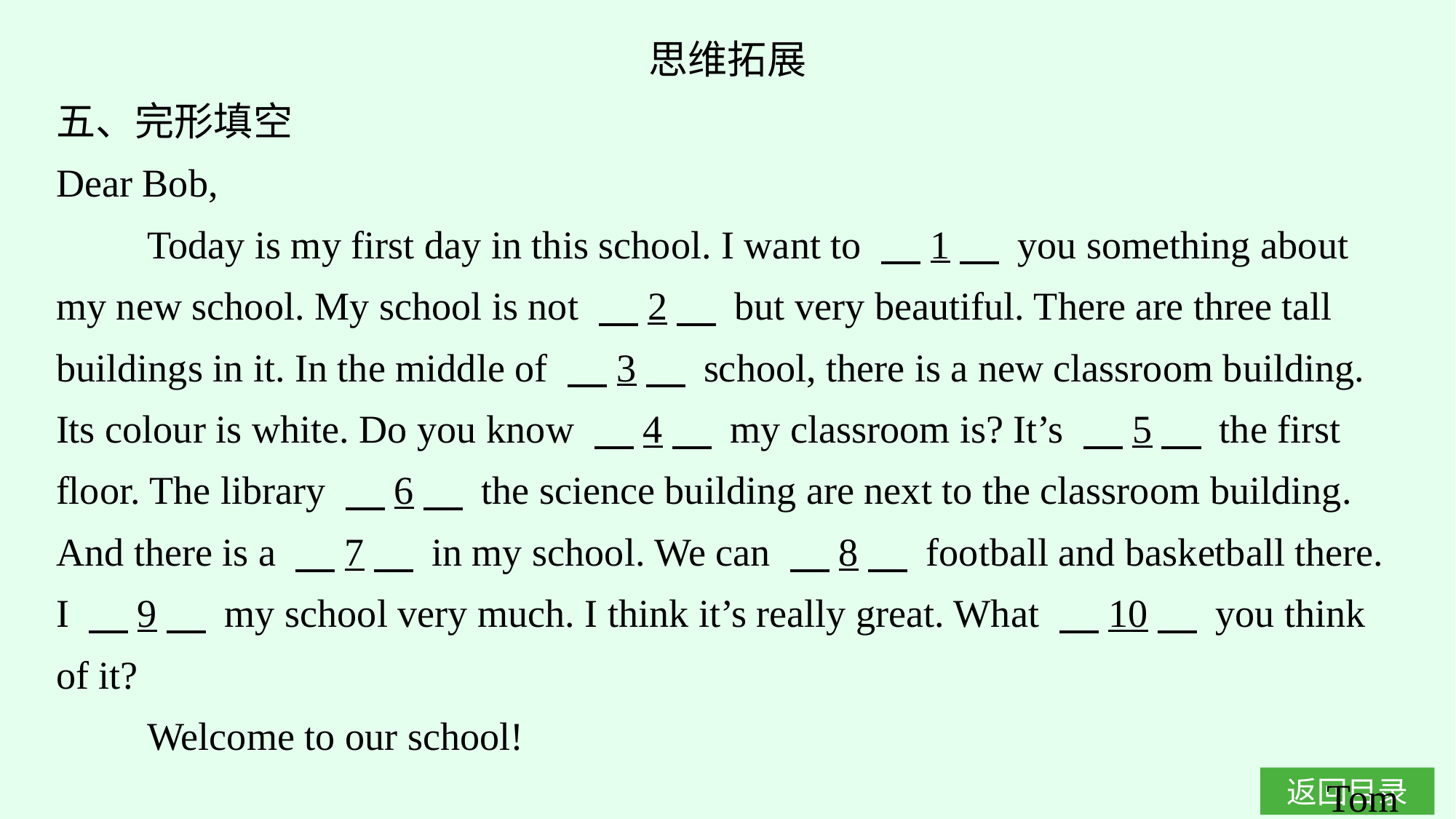

思维拓展
五、完形填空
Dear Bob,
Today is my first day in this school. I want to 　1　 you something about my new school. My school is not 　2　 but very beautiful. There are three tall buildings in it. In the middle of 　3　 school, there is a new classroom building. Its colour is white. Do you know 　4　 my classroom is? It’s 　5　 the first floor. The library 　6　 the science building are next to the classroom building. And there is a 　7　 in my school. We can 　8　 football and basketball there. I 　9　 my school very much. I think it’s really great. What 　10　 you think of it?
Welcome to our school!
Tom